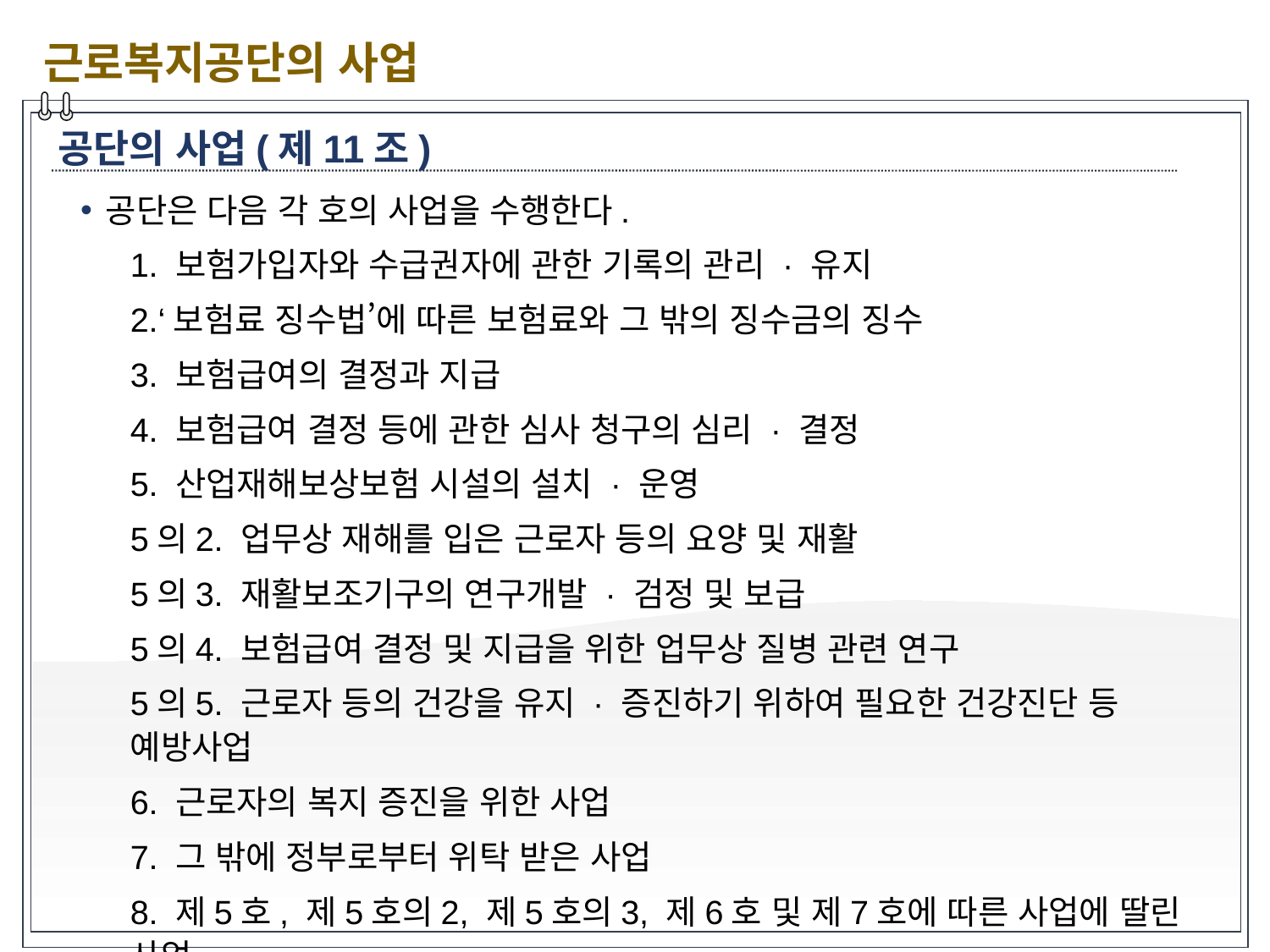

근로복지공단의 사업

공단의 사업(제11조)

공단은 다음 각 호의 사업을 수행한다.
1. 보험가입자와 수급권자에 관한 기록의 관리 · 유지
2.‘보험료 징수법’에 따른 보험료와 그 밖의 징수금의 징수
3. 보험급여의 결정과 지급
4. 보험급여 결정 등에 관한 심사 청구의 심리 · 결정
5. 산업재해보상보험 시설의 설치 · 운영
5의2. 업무상 재해를 입은 근로자 등의 요양 및 재활
5의3. 재활보조기구의 연구개발 · 검정 및 보급
5의4. 보험급여 결정 및 지급을 위한 업무상 질병 관련 연구
5의5. 근로자 등의 건강을 유지 · 증진하기 위하여 필요한 건강진단 등 예방사업
6. 근로자의 복지 증진을 위한 사업
7. 그 밖에 정부로부터 위탁 받은 사업
8. 제5호, 제5호의2, 제5호의3, 제6호 및 제7호에 따른 사업에 딸린 사업